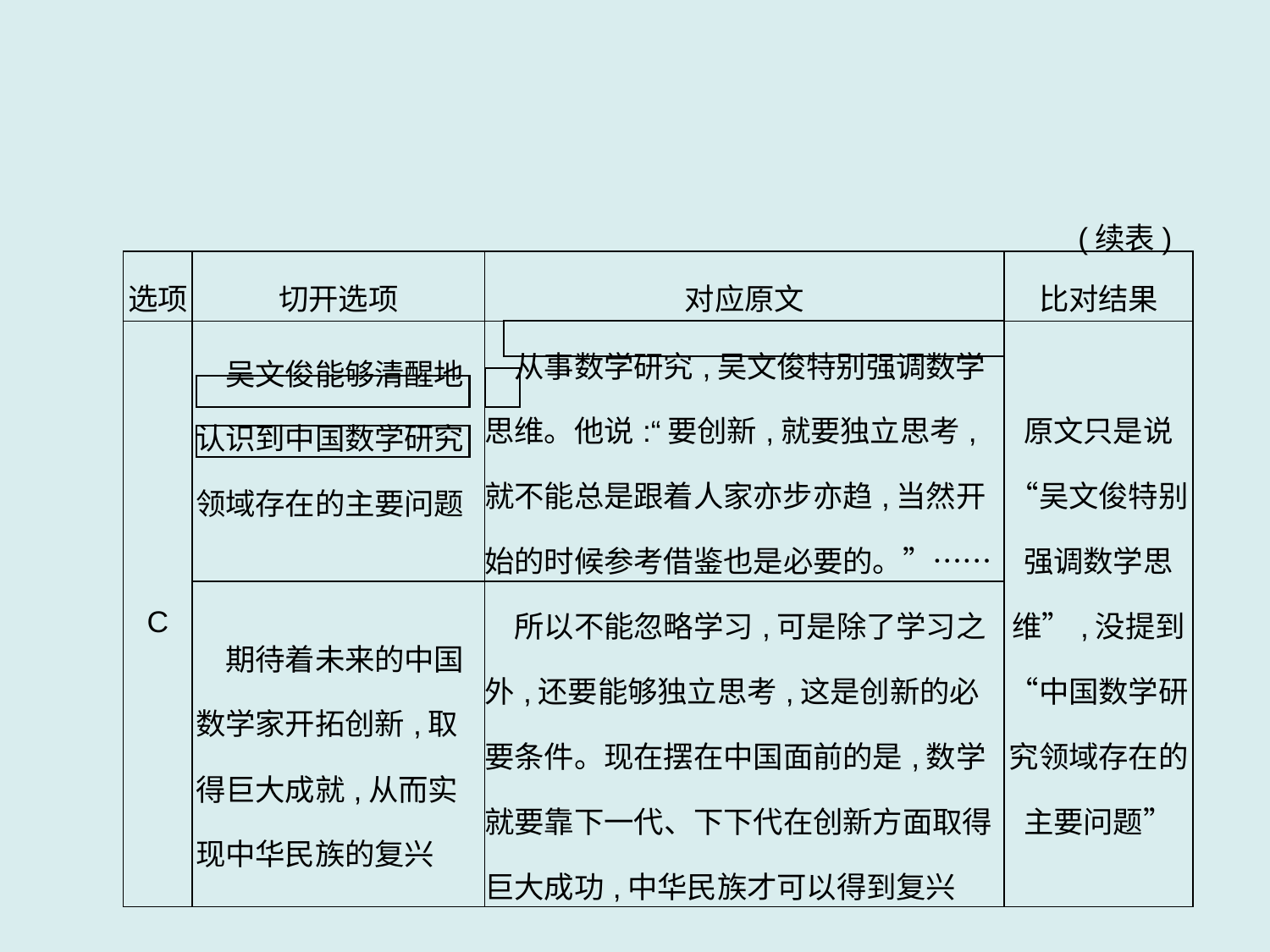

(续表)
| 选项 | 切开选项 | 对应原文 | 比对结果 |
| --- | --- | --- | --- |
| C | 吴文俊能够清醒地认识到中国数学研究领域存在的主要问题 | 从事数学研究,吴文俊特别强调数学思维。他说:“要创新,就要独立思考,就不能总是跟着人家亦步亦趋,当然开始的时候参考借鉴也是必要的。”…… | 原文只是说“吴文俊特别强调数学思维”,没提到“中国数学研究领域存在的主要问题” |
|  | 期待着未来的中国数学家开拓创新,取得巨大成就,从而实现中华民族的复兴 | 所以不能忽略学习,可是除了学习之外,还要能够独立思考,这是创新的必要条件。现在摆在中国面前的是,数学就要靠下一代、下下代在创新方面取得巨大成功,中华民族才可以得到复兴 |  |